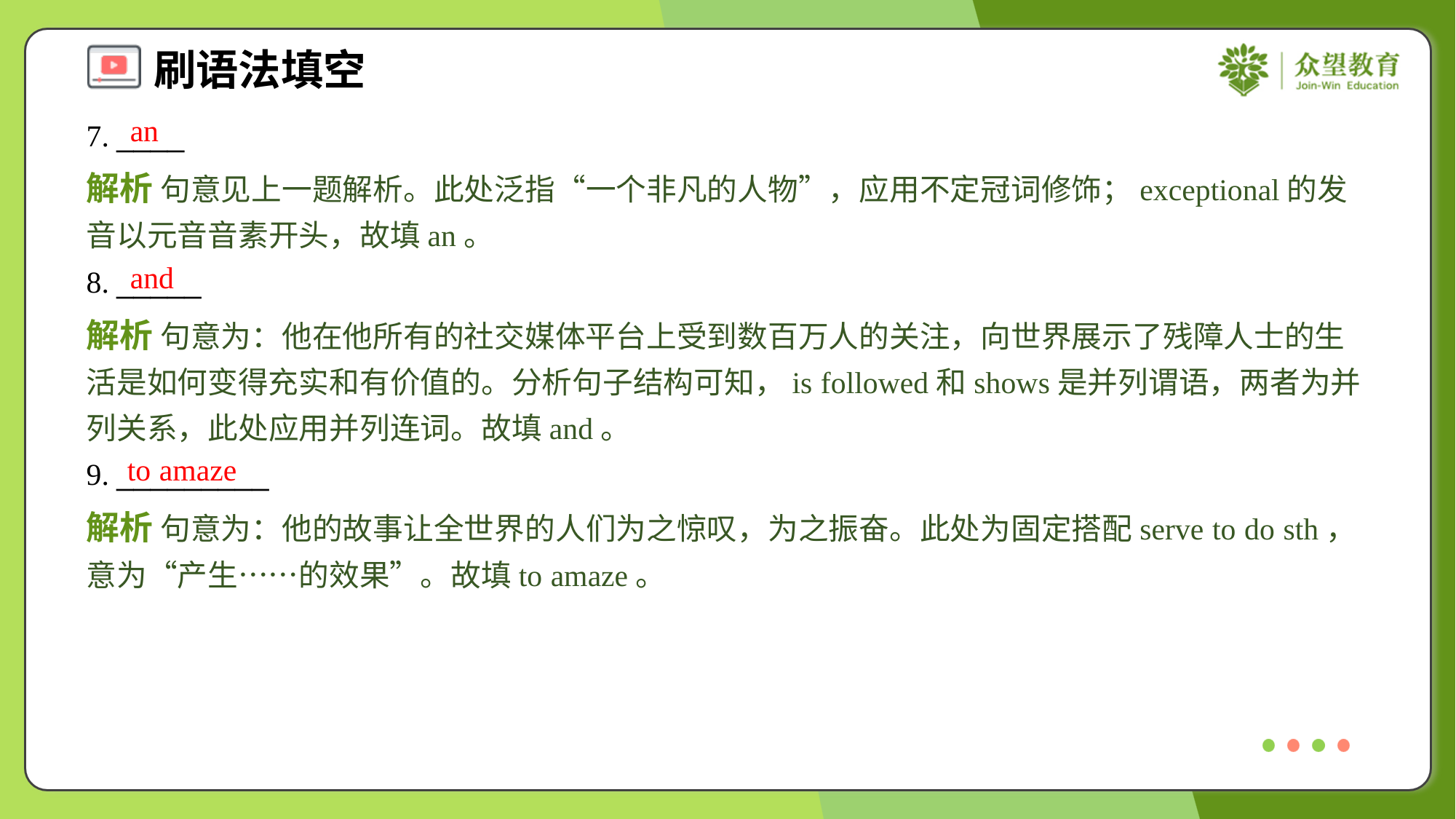

an
7. ____
解析 句意见上一题解析。此处泛指“一个非凡的人物”，应用不定冠词修饰；exceptional的发音以元音音素开头，故填an。
and
8. _____
解析 句意为：他在他所有的社交媒体平台上受到数百万人的关注，向世界展示了残障人士的生活是如何变得充实和有价值的。分析句子结构可知，is followed和shows是并列谓语，两者为并列关系，此处应用并列连词。故填and。
to amaze
9. _________
解析 句意为：他的故事让全世界的人们为之惊叹，为之振奋。此处为固定搭配serve to do sth，意为“产生……的效果”。故填to amaze。